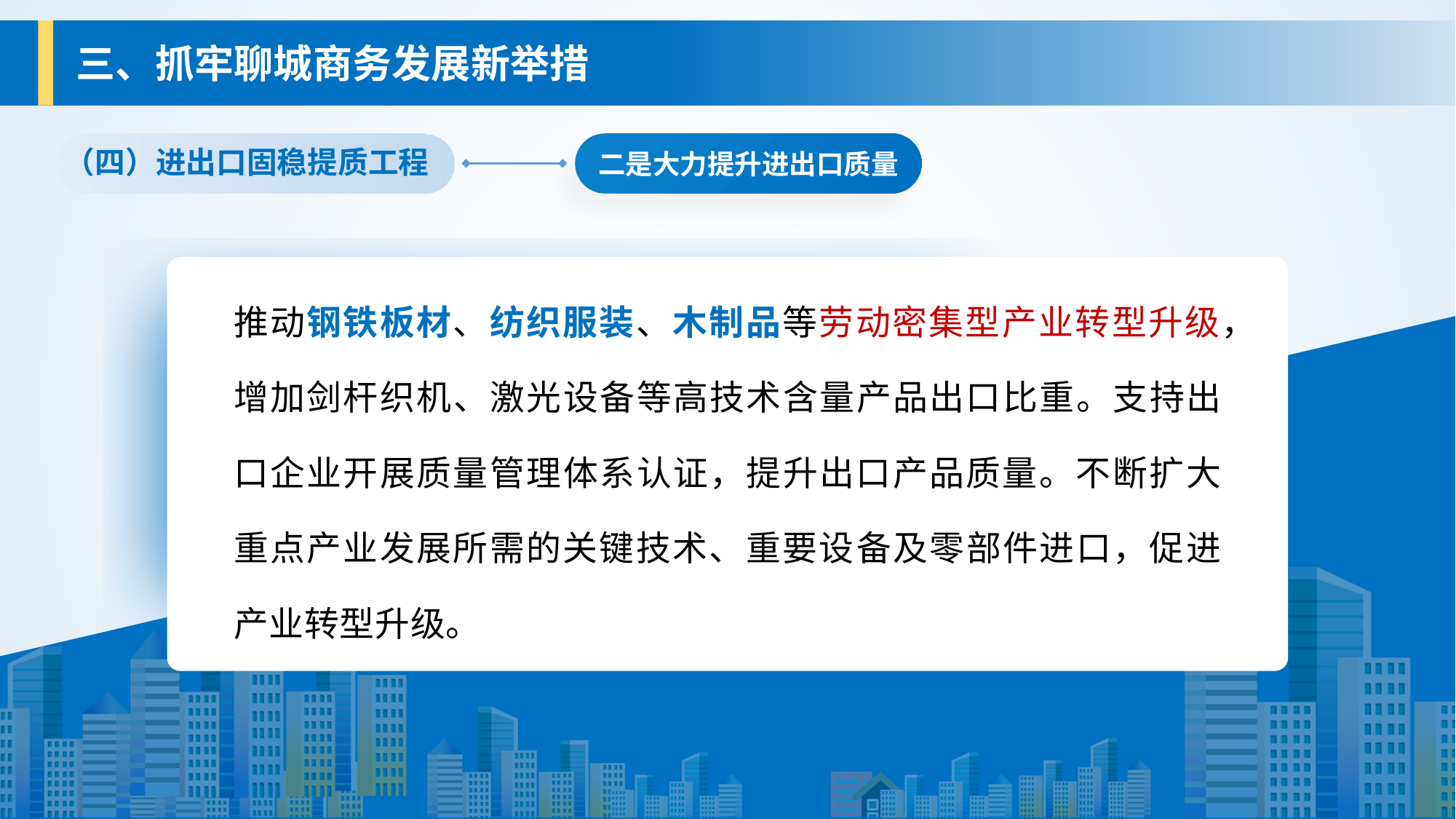

三、抓牢聊城商务发展新举措

（四）进出口固稳提质工程
二是大力提升进出口质量

推动钢铁板材、纺织服装、木制品等劳动密集型产业转型升级，增加剑杆织机、激光设备等高技术含量产品出口比重。支持出口企业开展质量管理体系认证，提升出口产品质量。不断扩大重点产业发展所需的关键技术、重要设备及零部件进口，促进产业转型升级。